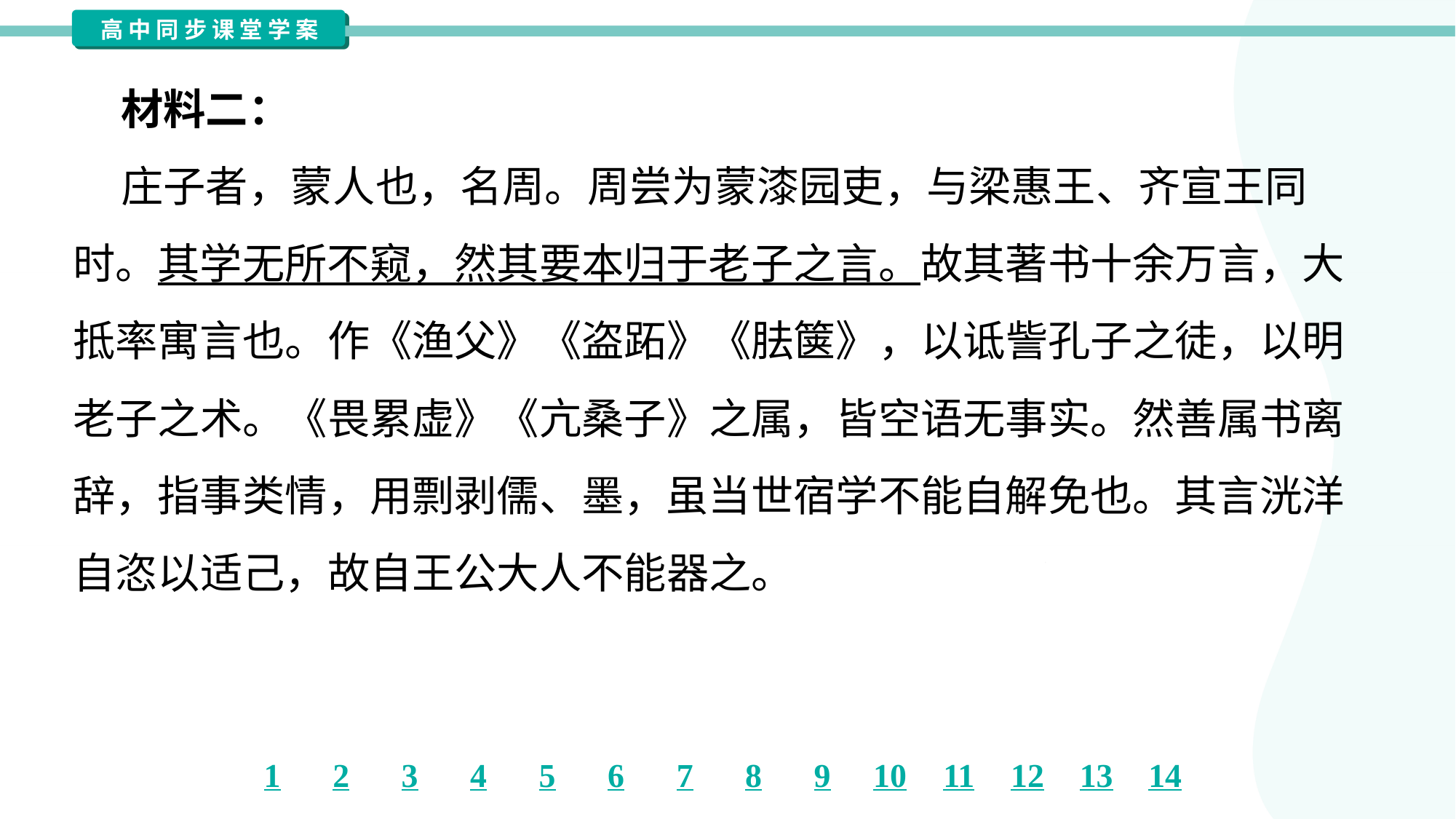

材料二：
    庄子者，蒙人也，名周。周尝为蒙漆园吏，与梁惠王、齐宣王同
时。其学无所不窥，然其要本归于老子之言。故其著书十余万言，大
抵率寓言也。作《渔父》《盗跖》《胠箧》，以诋訾孔子之徒，以明
老子之术。《畏累虚》《亢桑子》之属，皆空语无事实。然善属书离
辞，指事类情，用剽剥儒、墨，虽当世宿学不能自解免也。其言洸洋
自恣以适己，故自王公大人不能器之。